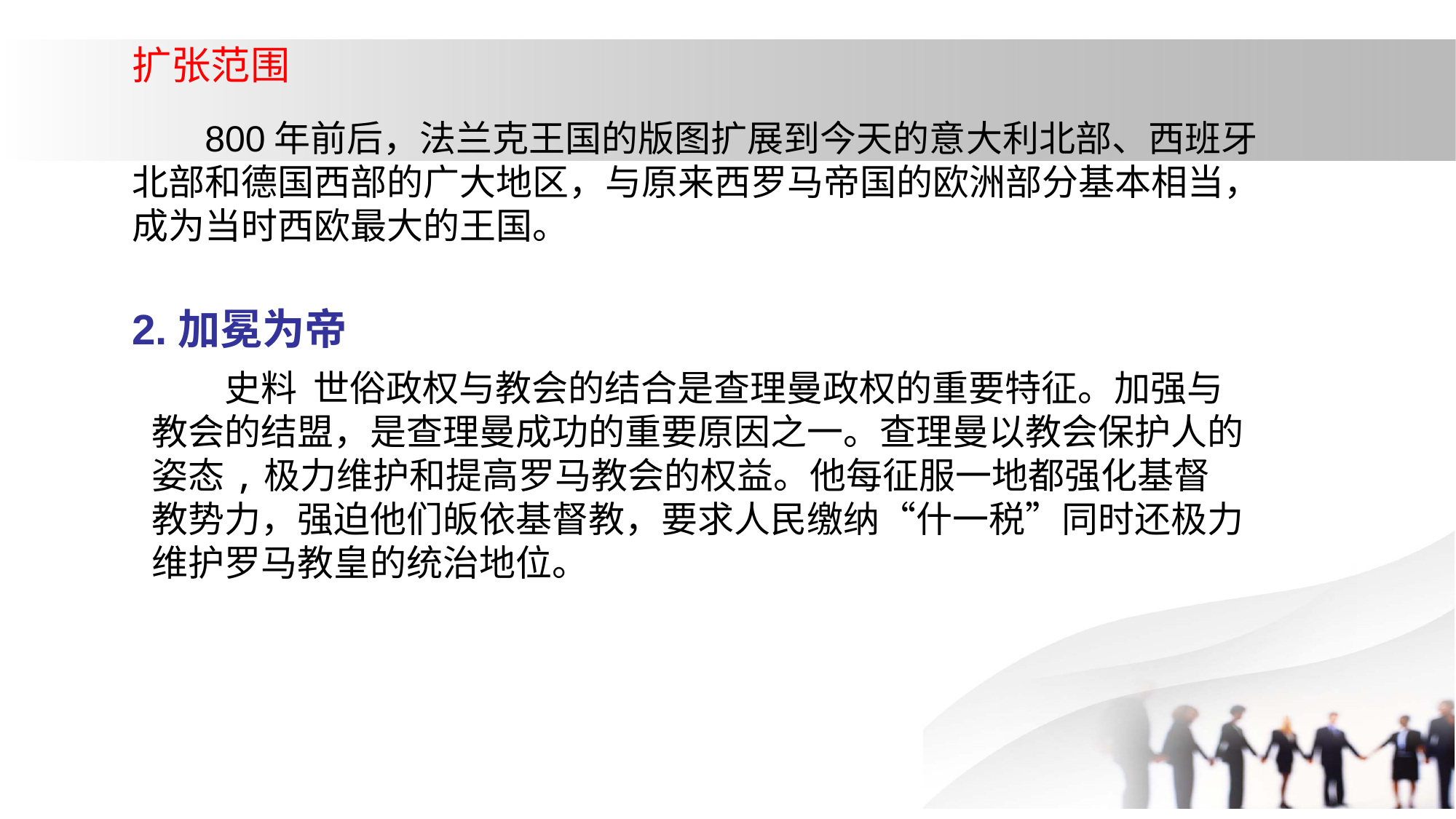

扩张范围
800年前后，法兰克王国的版图扩展到今天的意大利北部、西班牙北部和德国西部的广大地区，与原来西罗马帝国的欧洲部分基本相当，成为当时西欧最大的王国。
2.加冕为帝
史料  世俗政权与教会的结合是查理曼政权的重要特征。加强与教会的结盟，是查理曼成功的重要原因之一。查理曼以教会保护人的姿态,极力维护和提高罗马教会的权益。他每征服一地都强化基督教势力，强迫他们皈依基督教，要求人民缴纳“什一税”同时还极力维护罗马教皇的统治地位。